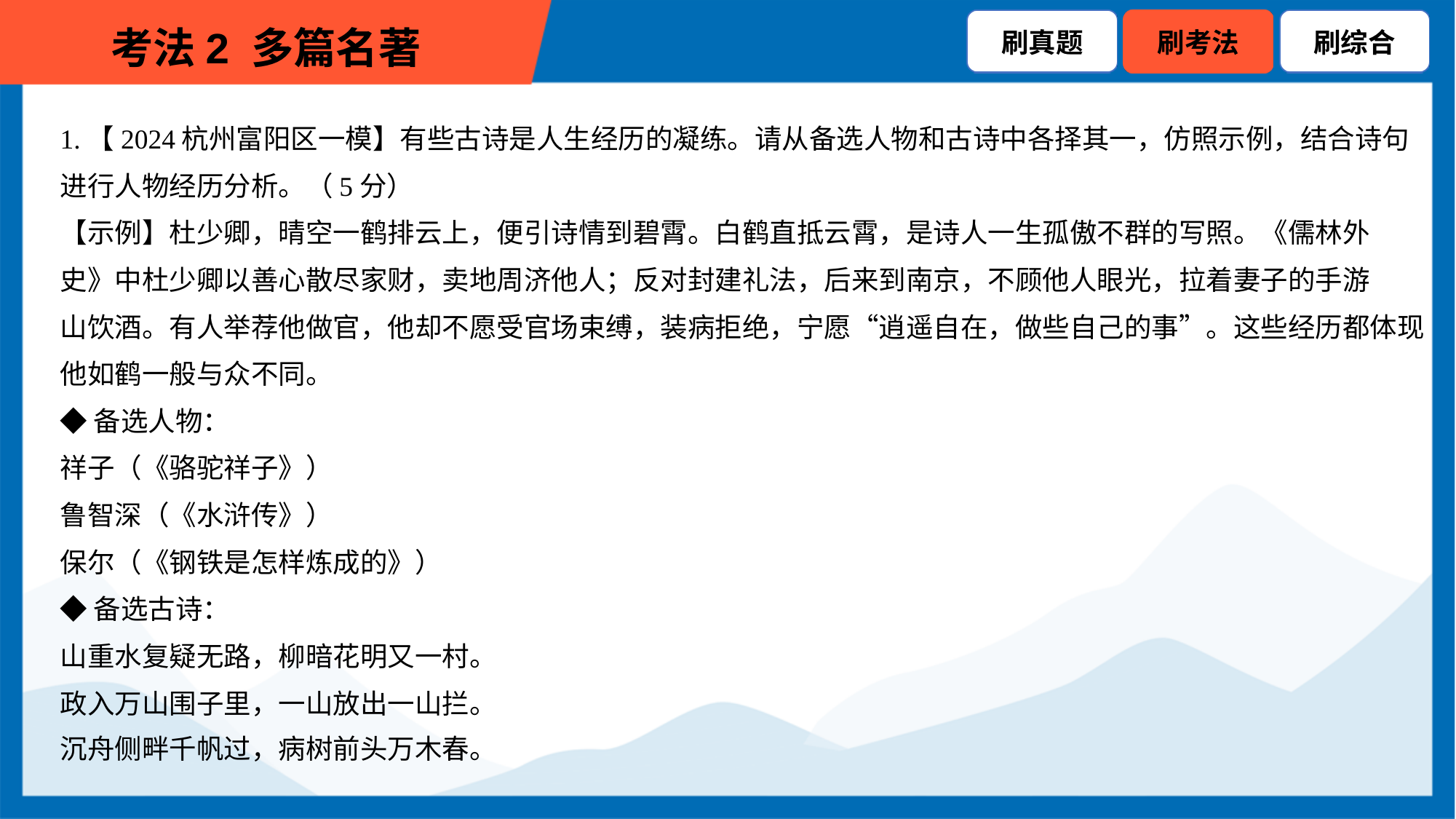

1.【2024杭州富阳区一模】有些古诗是人生经历的凝练。请从备选人物和古诗中各择其一，仿照示例，结合诗句
进行人物经历分析。（5分）
【示例】杜少卿，晴空一鹤排云上，便引诗情到碧霄。白鹤直抵云霄，是诗人一生孤傲不群的写照。《儒林外
史》中杜少卿以善心散尽家财，卖地周济他人；反对封建礼法，后来到南京，不顾他人眼光，拉着妻子的手游
山饮酒。有人举荐他做官，他却不愿受官场束缚，装病拒绝，宁愿“逍遥自在，做些自己的事”。这些经历都体现
他如鹤一般与众不同。
◆备选人物：
祥子（《骆驼祥子》）
鲁智深（《水浒传》）
保尔（《钢铁是怎样炼成的》）
◆备选古诗：
山重水复疑无路，柳暗花明又一村。
政入万山围子里，一山放出一山拦。
沉舟侧畔千帆过，病树前头万木春。